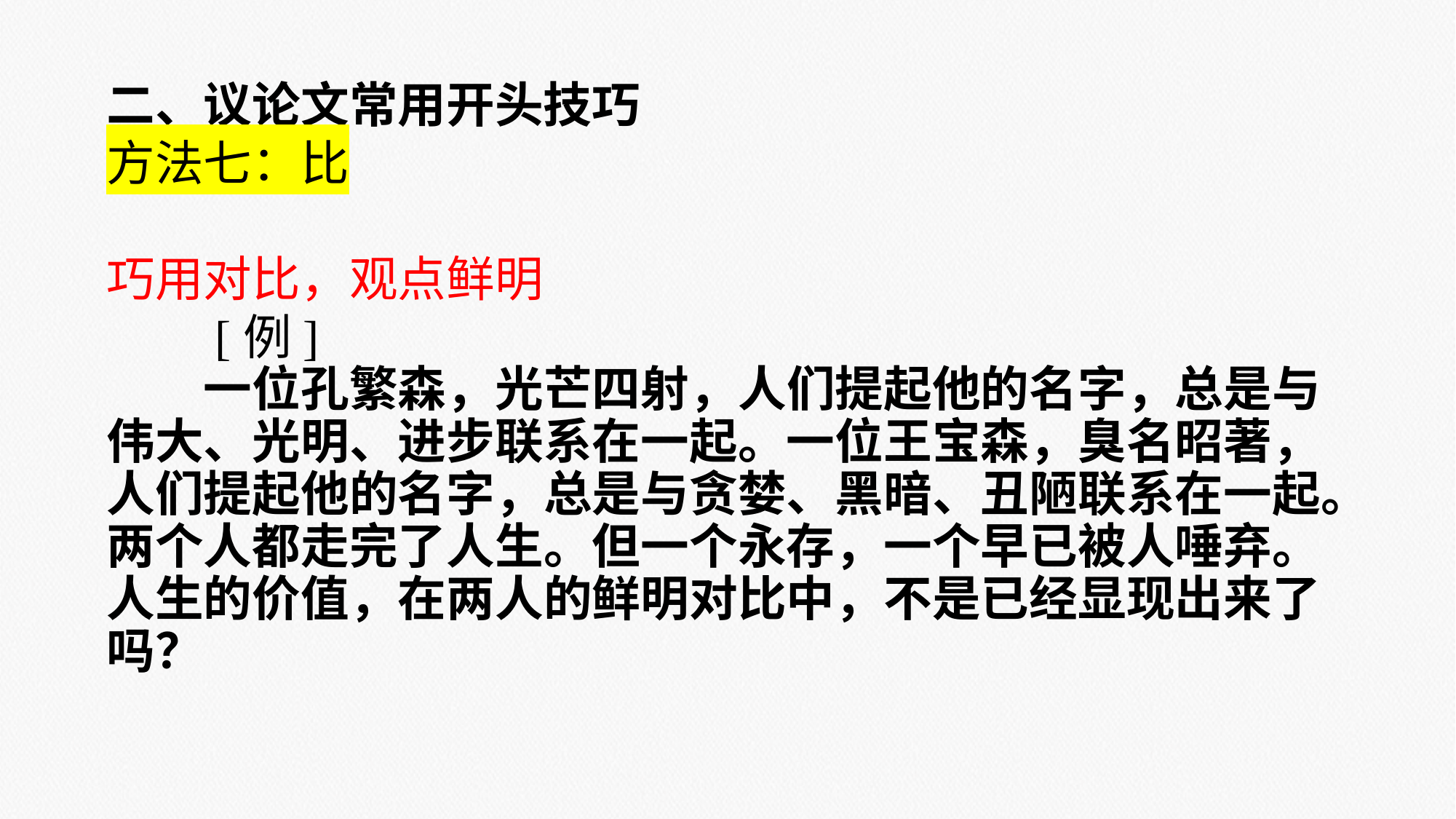

二、议论文常用开头技巧
方法七：比

巧用对比，观点鲜明
　　[例]
　　一位孔繁森，光芒四射，人们提起他的名字，总是与伟大、光明、进步联系在一起。一位王宝森，臭名昭著，人们提起他的名字，总是与贪婪、黑暗、丑陋联系在一起。两个人都走完了人生。但一个永存，一个早已被人唾弃。人生的价值，在两人的鲜明对比中，不是已经显现出来了吗？